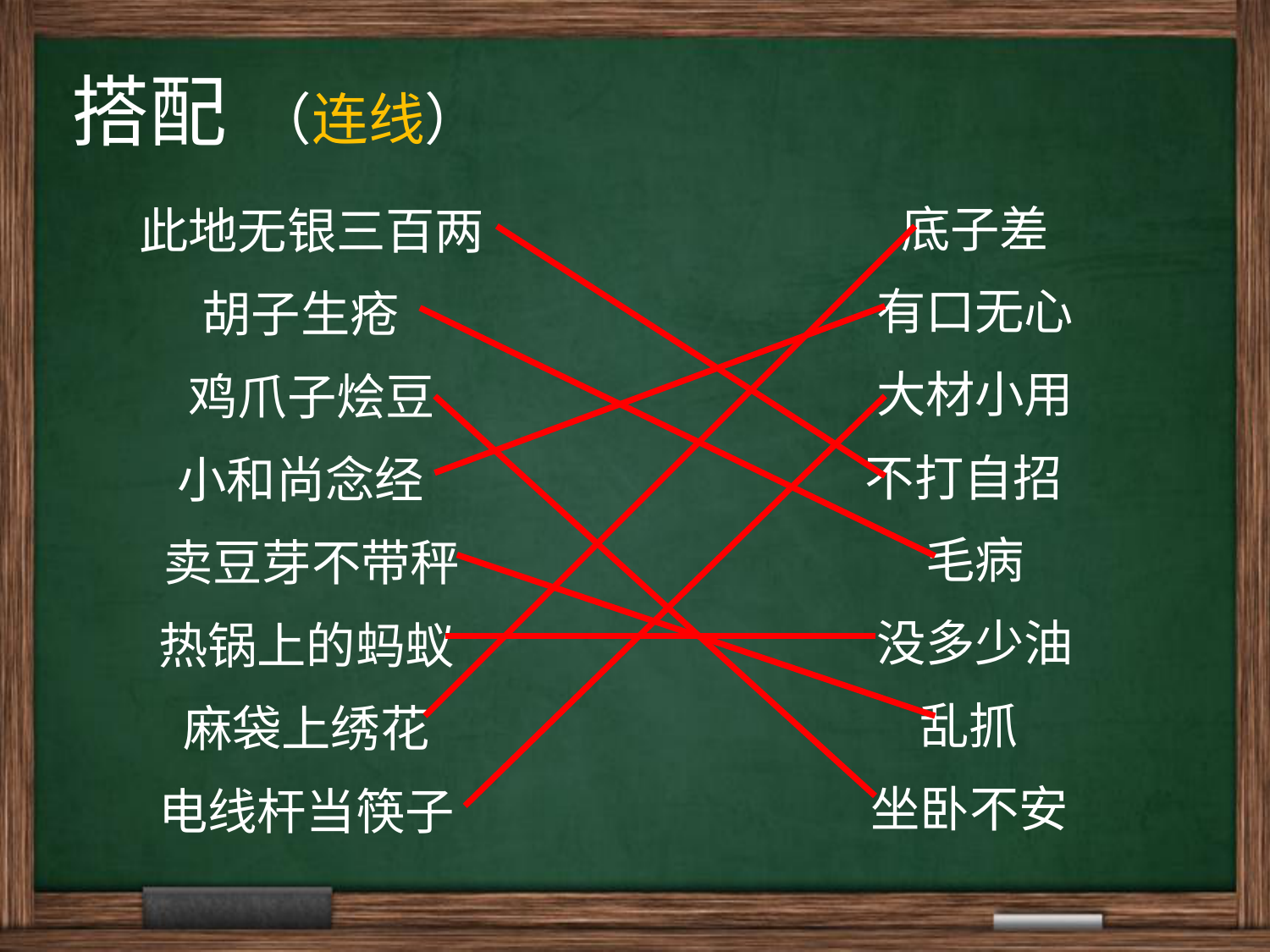

搭配  （连线）
底子差
有口无心
大材小用
不打自招
毛病
没多少油
乱抓
坐卧不安
此地无银三百两
胡子生疮
鸡爪子烩豆
小和尚念经
卖豆芽不带秤
热锅上的蚂蚁
麻袋上绣花
电线杆当筷子